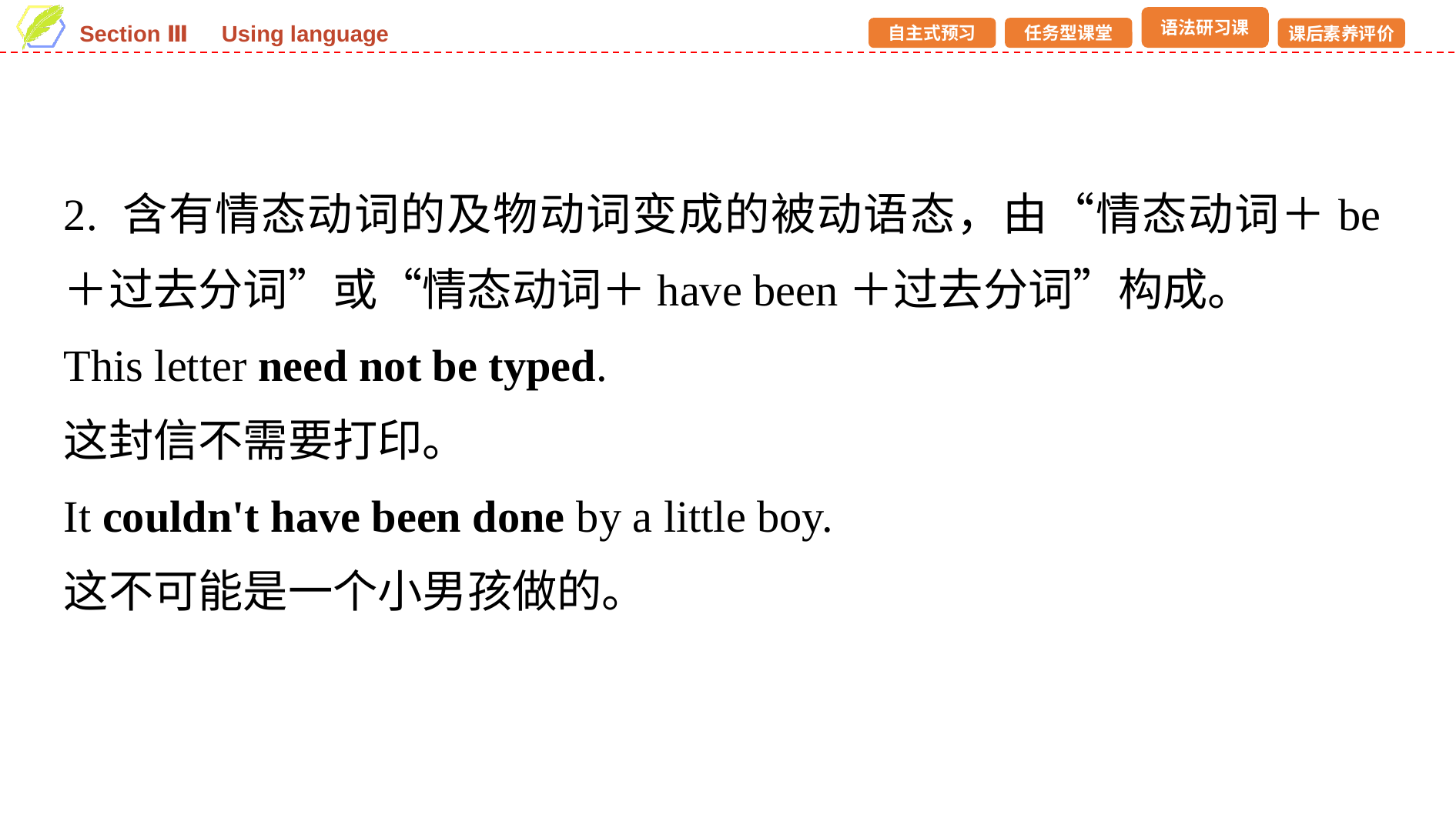

2. 含有情态动词的及物动词变成的被动语态，由“情态动词＋be＋过去分词”或“情态动词＋have been＋过去分词”构成。
This letter need not be typed.
这封信不需要打印。
It couldn't have been done by a little boy.
这不可能是一个小男孩做的。